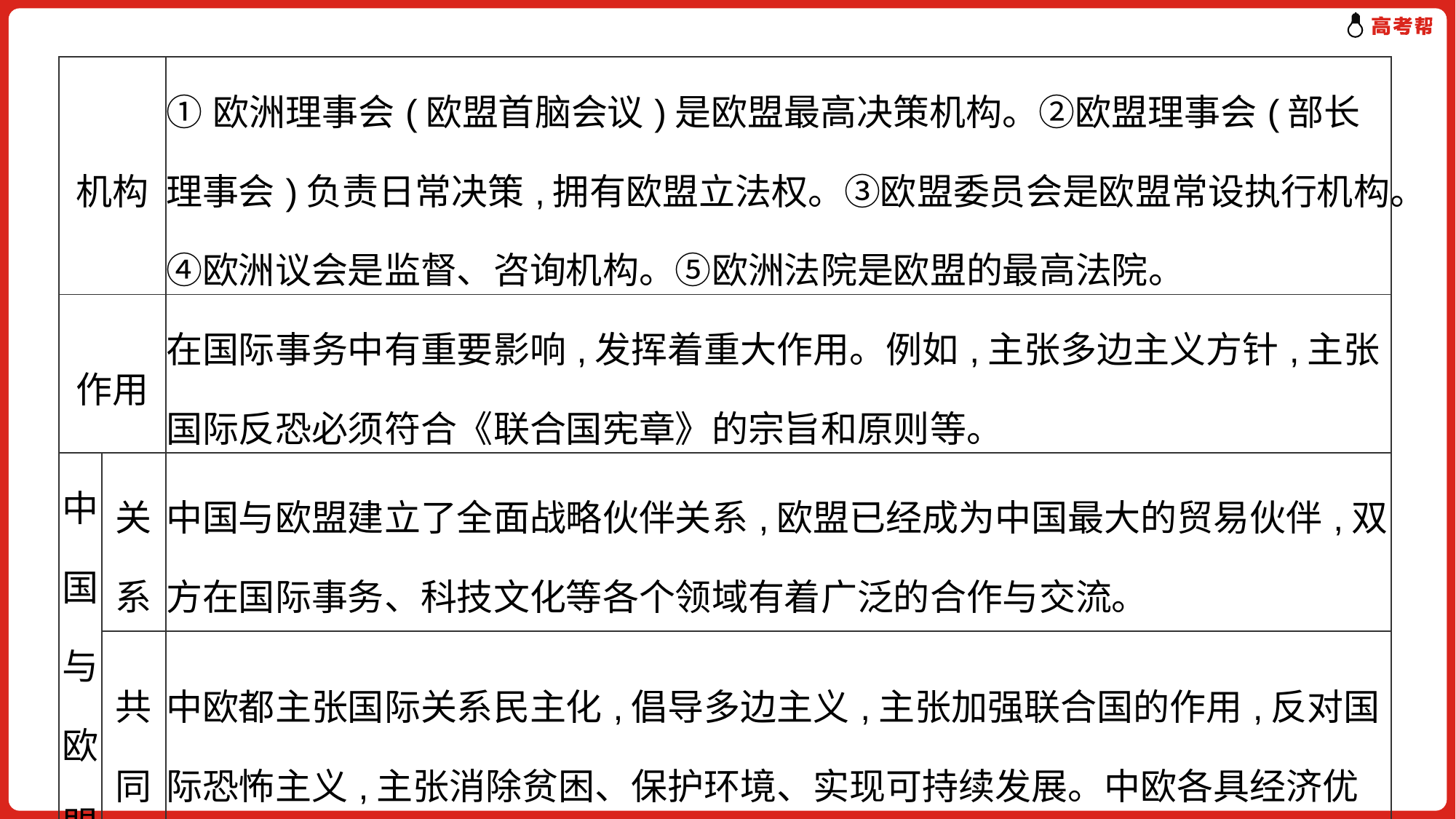

| 机构 |  | ①欧洲理事会(欧盟首脑会议)是欧盟最高决策机构。②欧盟理事会(部长理事会)负责日常决策,拥有欧盟立法权。③欧盟委员会是欧盟常设执行机构。④欧洲议会是监督、咨询机构。⑤欧洲法院是欧盟的最高法院。 |
| --- | --- | --- |
| 作用 |  | 在国际事务中有重要影响,发挥着重大作用。例如,主张多边主义方针,主张国际反恐必须符合《联合国宪章》的宗旨和原则等。 |
| 中国与欧盟 | 关系 | 中国与欧盟建立了全面战略伙伴关系,欧盟已经成为中国最大的贸易伙伴,双方在国际事务、科技文化等各个领域有着广泛的合作与交流。 |
|  | 共同点 | 中欧都主张国际关系民主化,倡导多边主义,主张加强联合国的作用,反对国际恐怖主义,主张消除贫困、保护环境、实现可持续发展。中欧各具经济优势,互补性强。 |